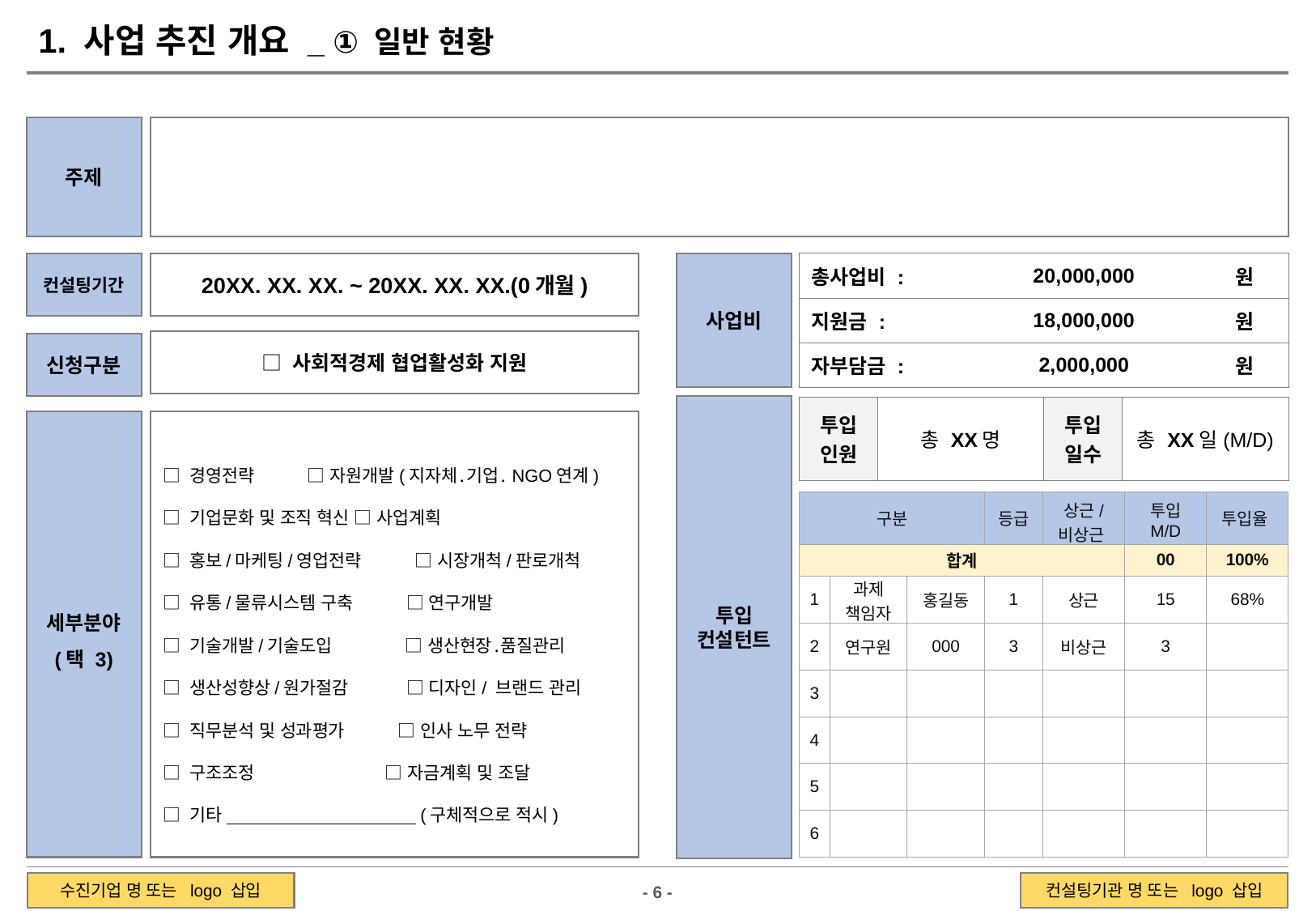

1. 사업 추진 개요 _ ① 일반 현황
주제

컨설팅기간
20XX. XX. XX. ~ 20XX. XX. XX.(0개월)
사업비
| 총사업비 : | 20,000,000 | 원 |
| --- | --- | --- |
| 지원금 : | 18,000,000 | 원 |
| 자부담금 : | 2,000,000 | 원 |
□ 사회적경제 협업활성화 지원
신청구분
투입
컨설턴트
| 투입 인원 | 총 XX명 | 투입 일수 | 총 XX일(M/D) |
| --- | --- | --- | --- |
□ 경영전략           □ 자원개발(지자체․기업․NGO연계)
□ 기업문화 및 조직 혁신 □ 사업계획
□ 홍보/마케팅/영업전략           □ 시장개척/판로개척
□ 유통/물류시스템 구축           □ 연구개발
□ 기술개발/기술도입               □ 생산현장․품질관리
□ 생산성향상/원가절감            □ 디자인/ 브랜드 관리
□ 직무분석 및 성과평가           □ 인사 노무 전략
□ 구조조정                           □ 자금계획 및 조달
□ 기타                                        (구체적으로 적시)
세부분야
(택 3)
| 구분 |  |  | 등급 | 상근/ 비상근 | 투입 M/D | 투입율 |
| --- | --- | --- | --- | --- | --- | --- |
| 합계 |  |  |  |  | 00 | 100% |
| 1 | 과제 책임자 | 홍길동 | 1 | 상근 | 15 | 68% |
| 2 | 연구원 | 000 | 3 | 비상근 | 3 |  |
| 3 |  |  |  |  |  |  |
| 4 |  |  |  |  |  |  |
| 5 |  |  |  |  |  |  |
| 6 |  |  |  |  |  |  |